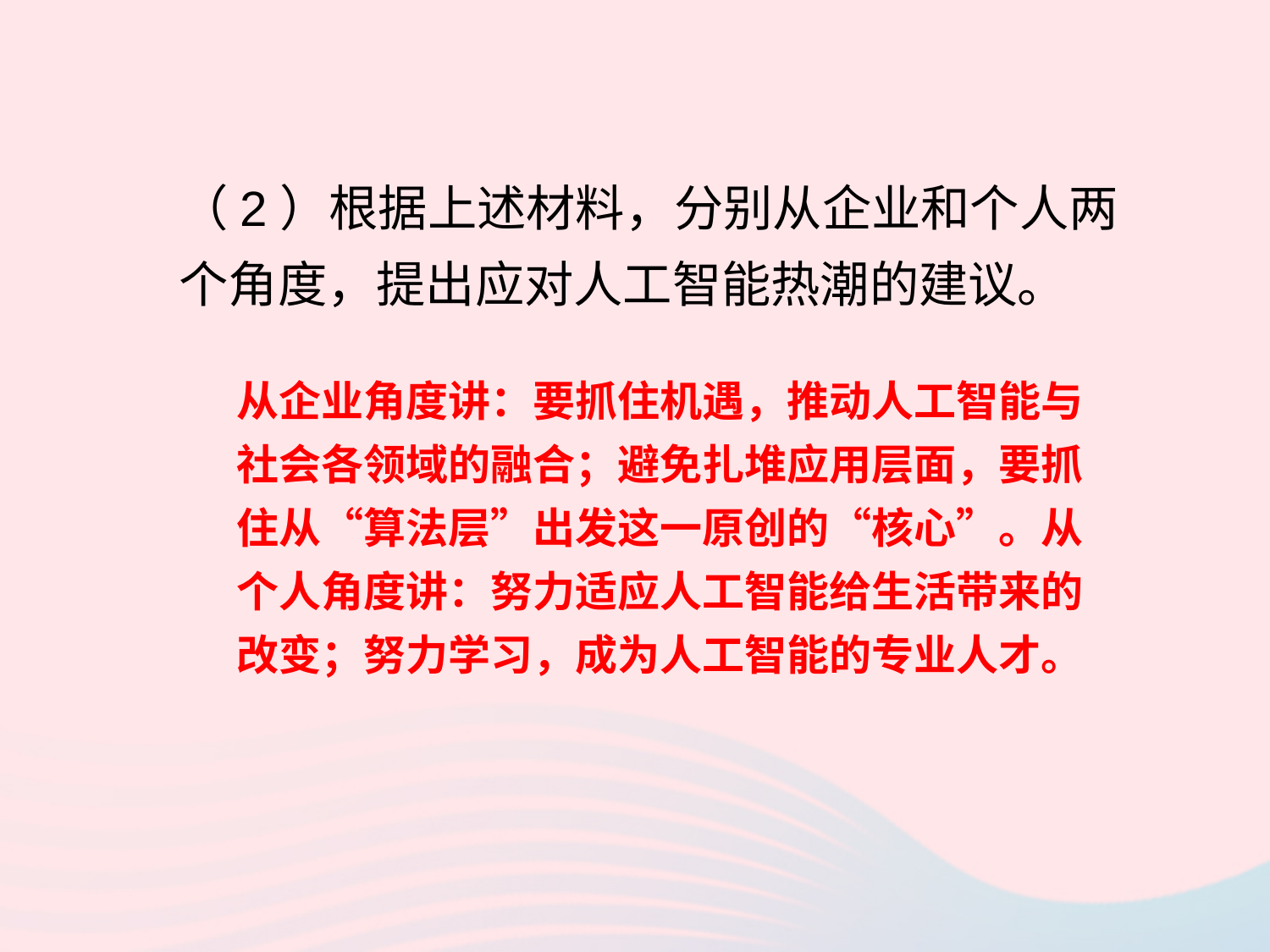

（2）根据上述材料，分别从企业和个人两个角度，提出应对人工智能热潮的建议。
从企业角度讲：要抓住机遇，推动人工智能与社会各领域的融合；避免扎堆应用层面，要抓住从“算法层”出发这一原创的“核心”。从个人角度讲：努力适应人工智能给生活带来的改变；努力学习，成为人工智能的专业人才。